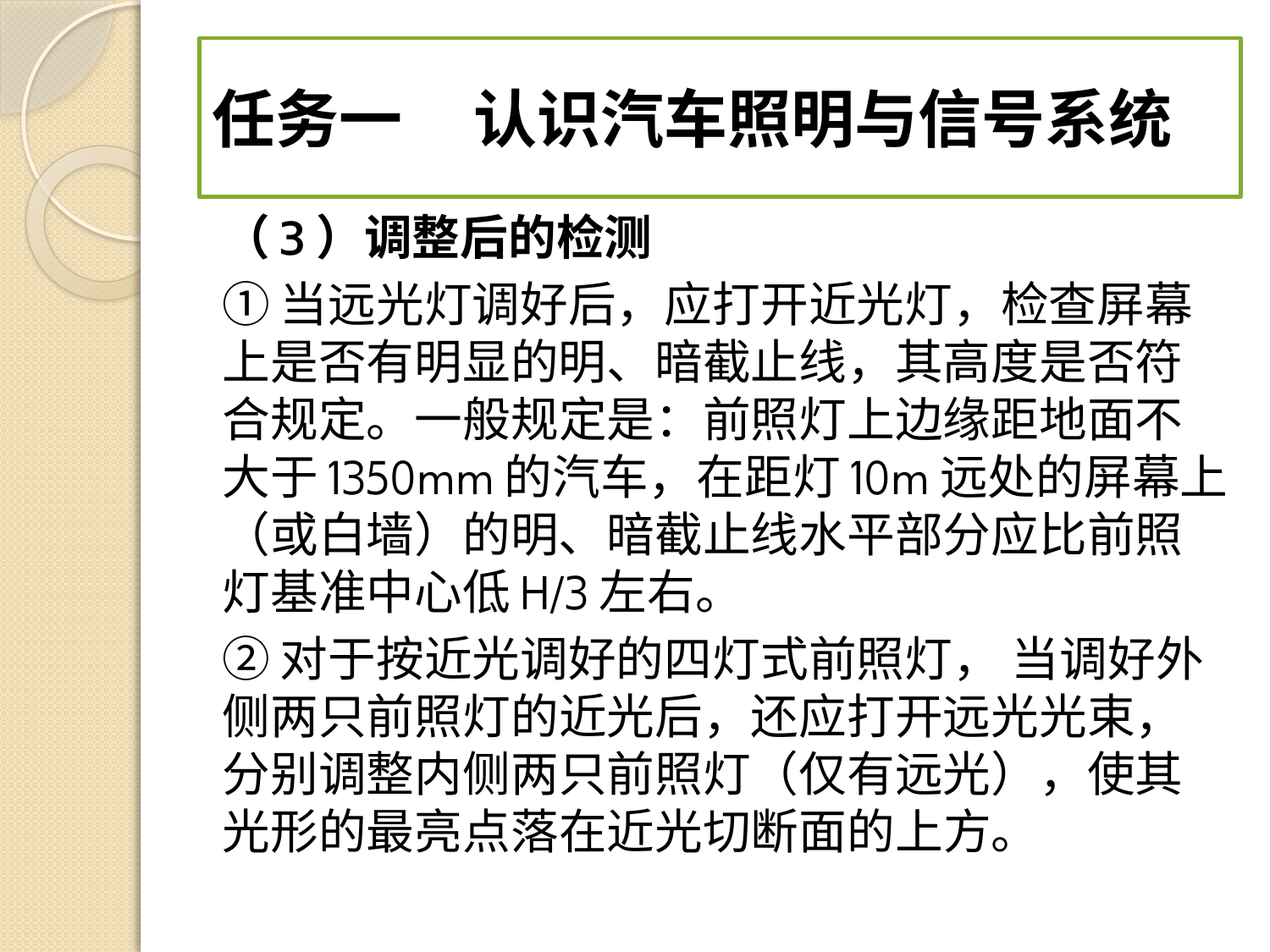

# 任务一     认识汽车照明与信号系统
（3）调整后的检测
①当远光灯调好后，应打开近光灯，检查屏幕上是否有明显的明、暗截止线，其高度是否符合规定。一般规定是：前照灯上边缘距地面不大于1350mm的汽车，在距灯10m远处的屏幕上（或白墙）的明、暗截止线水平部分应比前照灯基准中心低H/3左右。
②对于按近光调好的四灯式前照灯， 当调好外侧两只前照灯的近光后，还应打开远光光束，分别调整内侧两只前照灯（仅有远光），使其光形的最亮点落在近光切断面的上方。